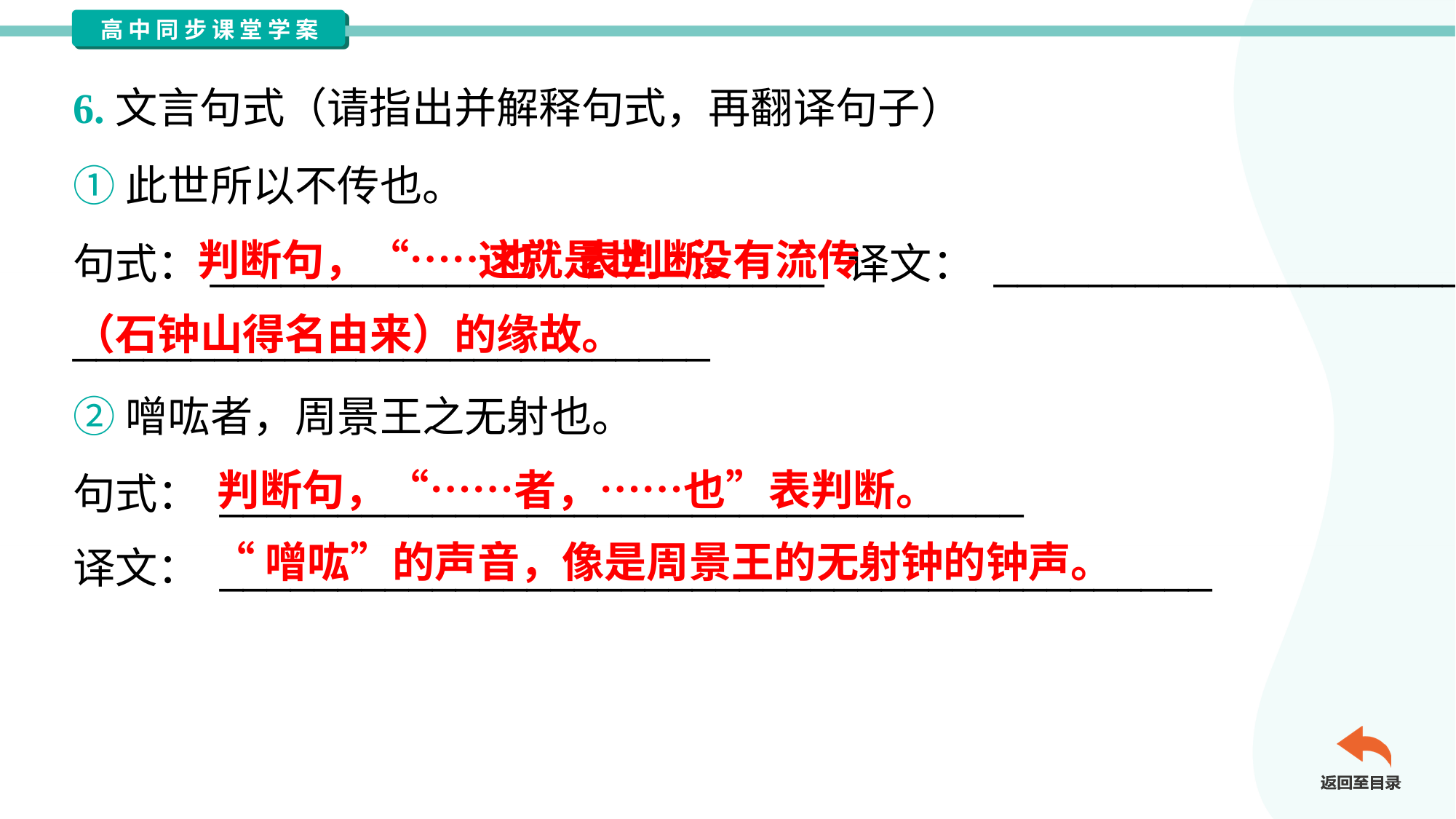

6.文言句式（请指出并解释句式，再翻译句子）
①此世所以不传也。
句式：__________________________ 译文： _____________________
___________________________
                                         这就是世上没有流传
（石钟山得名由来）的缘故。
判断句，“……也”表判断。
②噌吰者，周景王之无射也。
句式： __________________________________
译文： __________________________________________
判断句，“……者，……也”表判断。
“噌吰”的声音，像是周景王的无射钟的钟声。